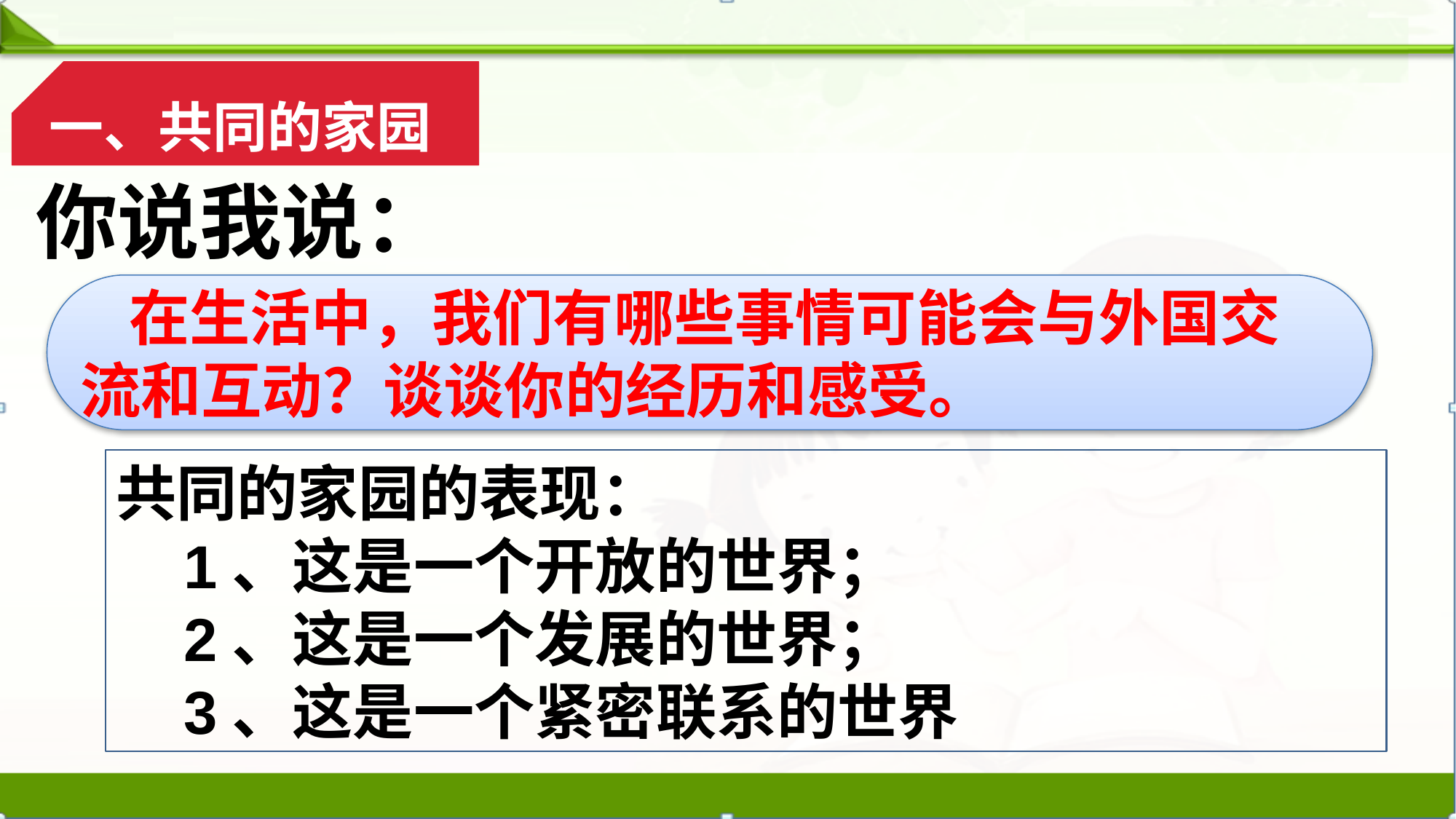

一、共同的家园
你说我说：
    在生活中，我们有哪些事情可能会与外国交流和互动？谈谈你的经历和感受。

共同的家园的表现：
    1、这是一个开放的世界；
    2、这是一个发展的世界；
    3、这是一个紧密联系的世界